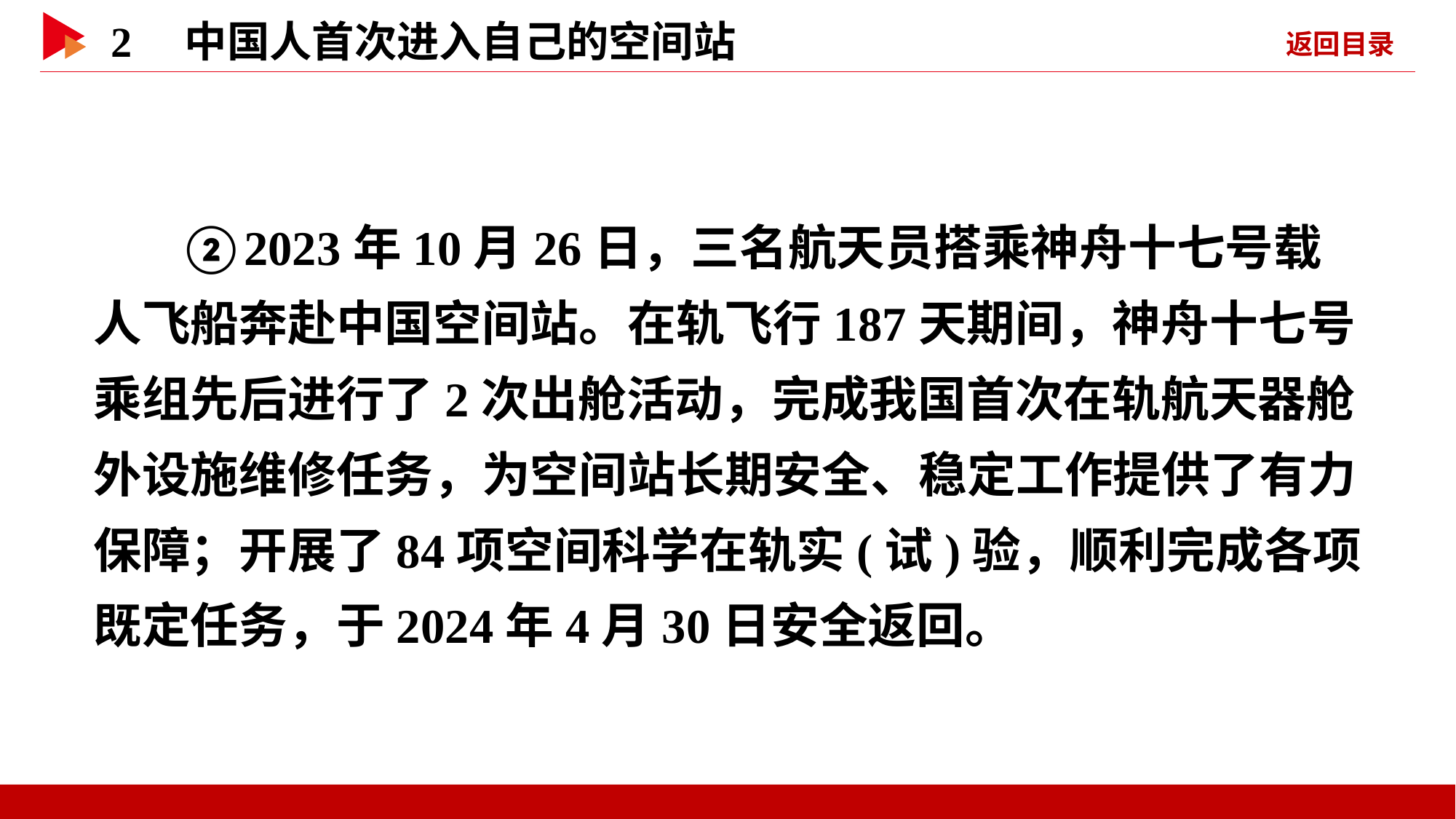

②2023年10月26日，三名航天员搭乘神舟十七号载人飞船奔赴中国空间站。在轨飞行187天期间，神舟十七号乘组先后进行了2次出舱活动，完成我国首次在轨航天器舱外设施维修任务，为空间站长期安全、稳定工作提供了有力保障；开展了84项空间科学在轨实(试)验，顺利完成各项既定任务，于2024年4月30日安全返回。